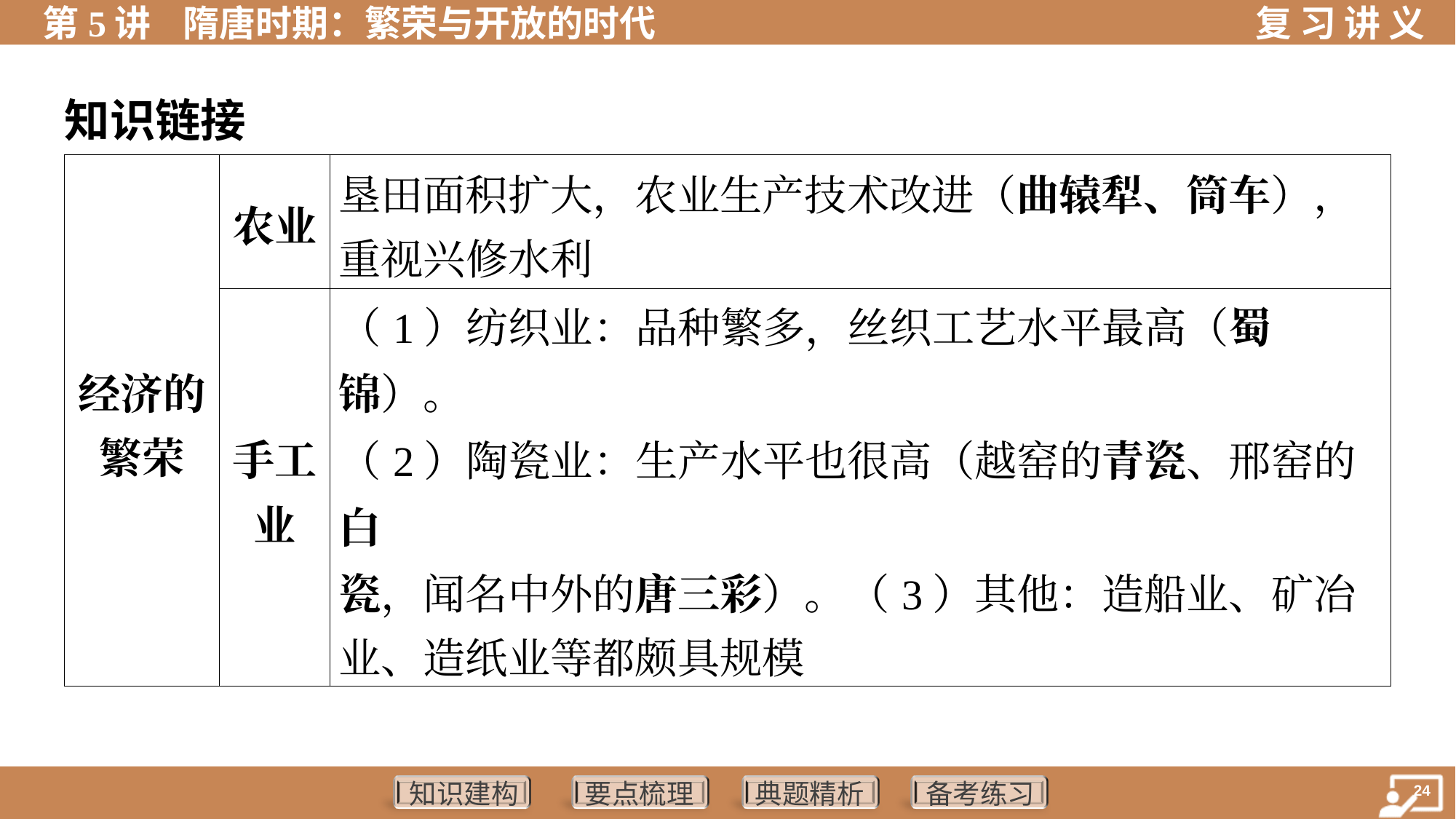

知识链接
| 经济的 繁荣 | 农业 | 垦田面积扩大，农业生产技术改进（曲辕犁、筒车）， 重视兴修水利 |  |
| --- | --- | --- | --- |
|  | 手工 业 | （1）纺织业：品种繁多，丝织工艺水平最高（蜀锦）。 （2）陶瓷业：生产水平也很高（越窑的青瓷、邢窑的白 瓷，闻名中外的唐三彩）。（3）其他：造船业、矿冶 业、造纸业等都颇具规模 |  |